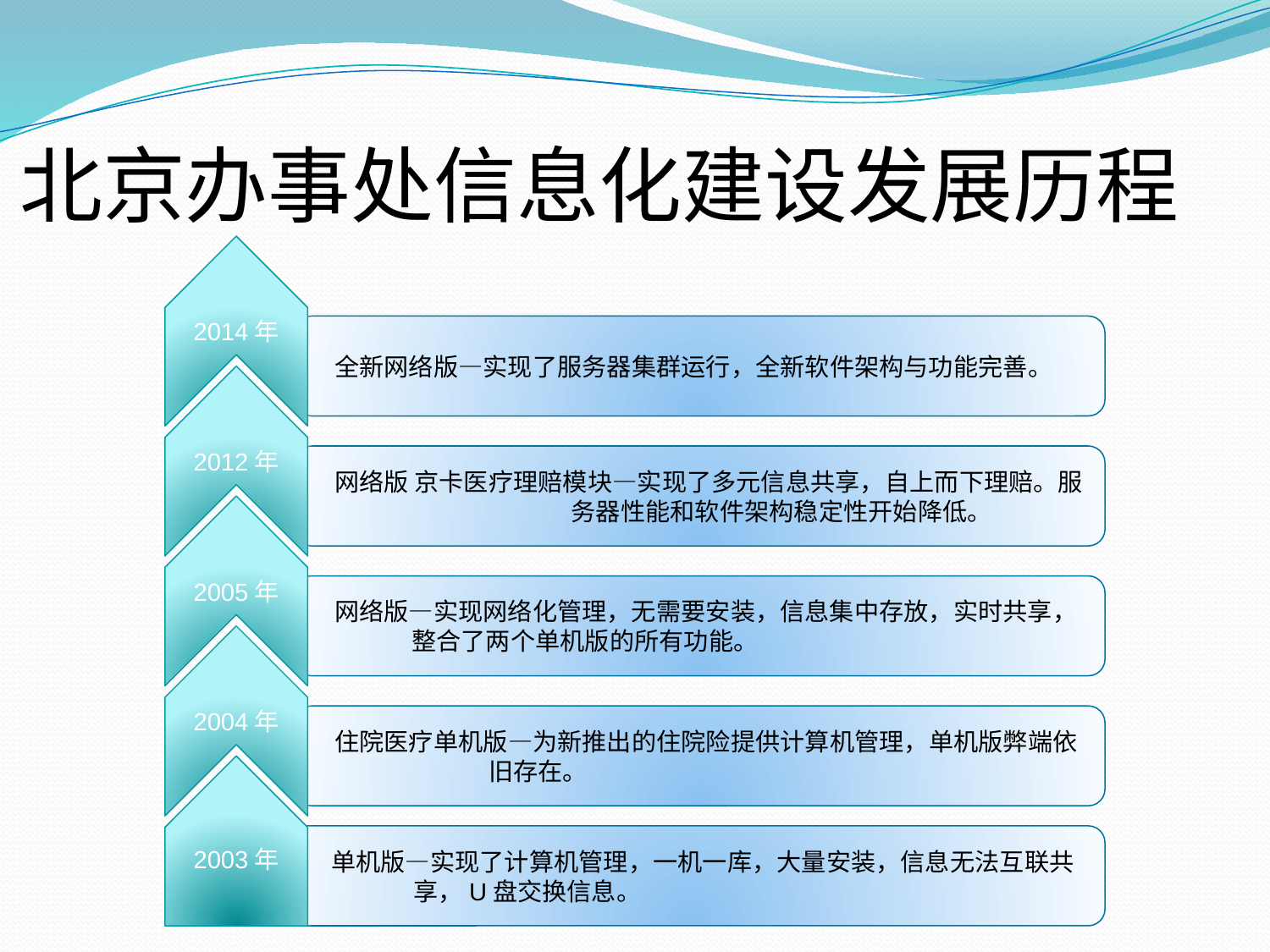

# 北京办事处信息化建设发展历程
2014年
   全新网络版—实现了服务器集群运行，全新软件架构与功能完善。
2012年
   网络版 京卡医疗理赔模块—实现了多元信息共享，自上而下理赔。服
                                              务器性能和软件架构稳定性开始降低。
2005年
   网络版—实现网络化管理，无需要安装，信息集中存放，实时共享，
                 整合了两个单机版的所有功能。
2004年
   住院医疗单机版—为新推出的住院险提供计算机管理，单机版弊端依
                               旧存在。
2003年
      单机版—实现了计算机管理，一机一库，大量安装，信息无法互联共
                     享，U盘交换信息。